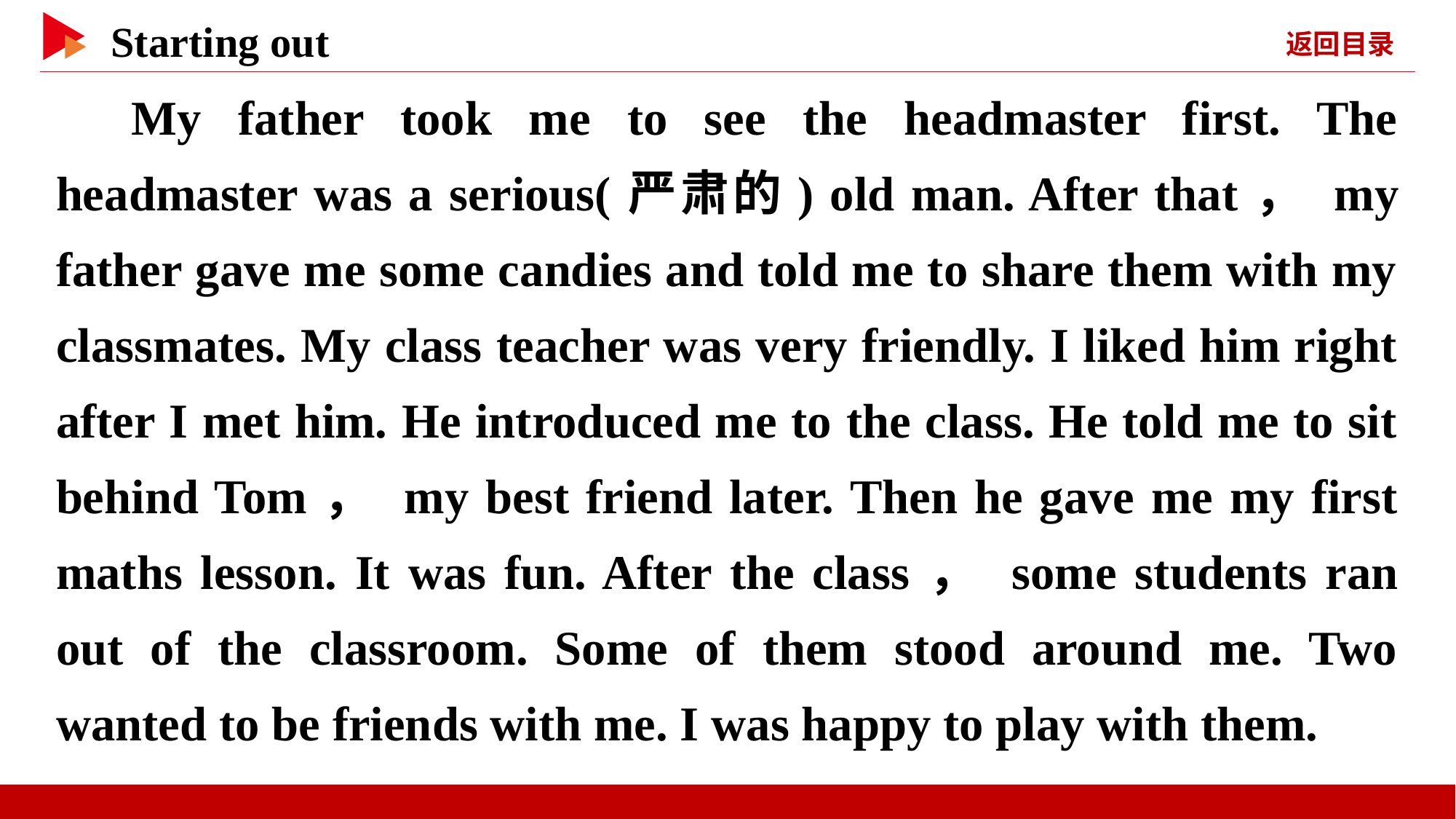

My father took me to see the headmaster first. The headmaster was a serious(严肃的) old man. After that， my father gave me some candies and told me to share them with my classmates. My class teacher was very friendly. I liked him right after I met him. He introduced me to the class. He told me to sit behind Tom， my best friend later. Then he gave me my first maths lesson. It was fun. After the class， some students ran out of the classroom. Some of them stood around me. Two wanted to be friends with me. I was happy to play with them.